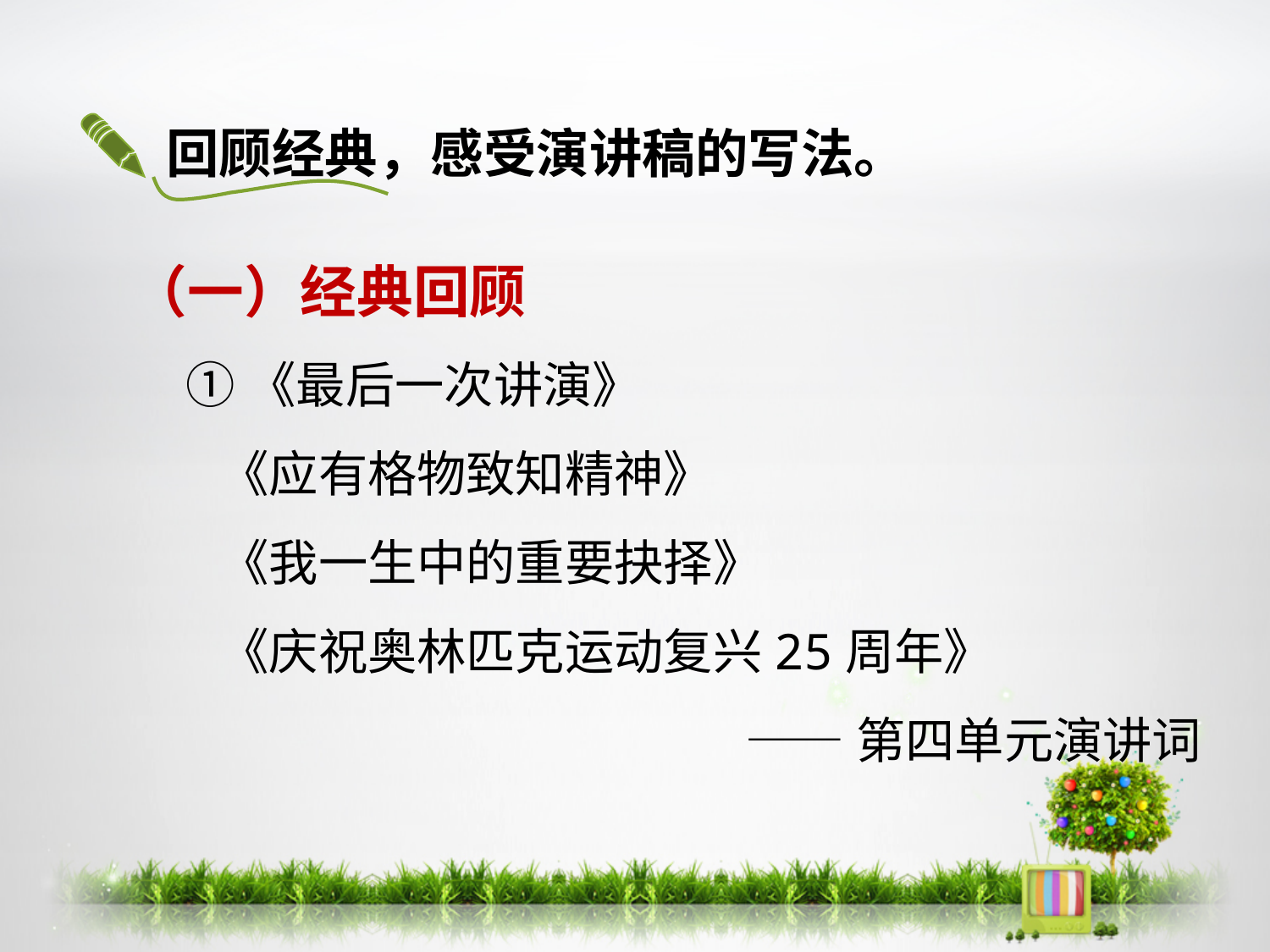

# 回顾经典，感受演讲稿的写法。

（一）经典回顾
     ①《最后一次讲演》
       《应有格物致知精神》
       《我一生中的重要抉择》
       《庆祝奥林匹克运动复兴25周年》
——第四单元演讲词